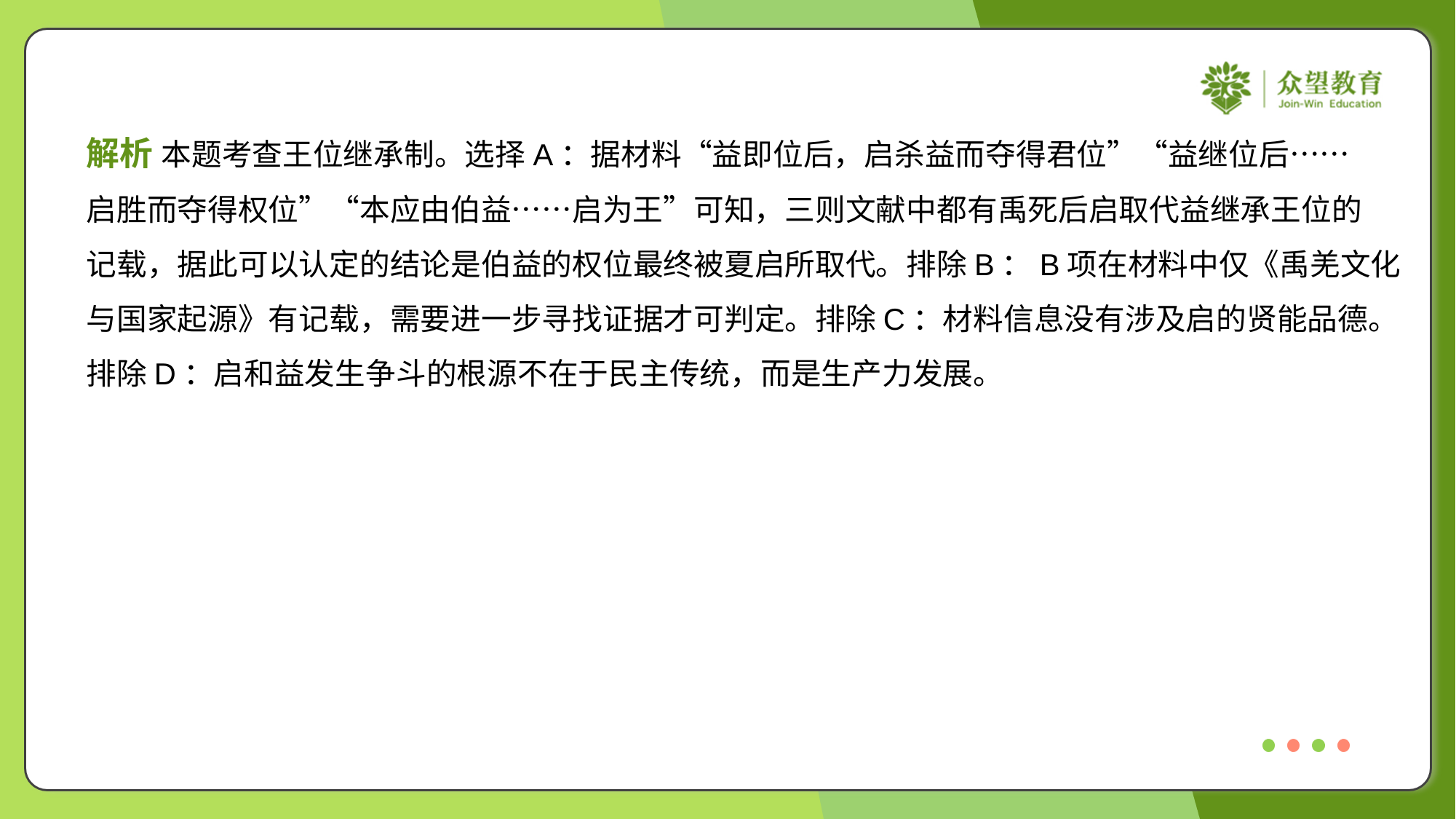

解析 本题考查王位继承制。选择A：据材料“益即位后，启杀益而夺得君位”“益继位后……
启胜而夺得权位”“本应由伯益……启为王”可知，三则文献中都有禹死后启取代益继承王位的
记载，据此可以认定的结论是伯益的权位最终被夏启所取代。排除B：B项在材料中仅《禹羌文化
与国家起源》有记载，需要进一步寻找证据才可判定。排除C：材料信息没有涉及启的贤能品德。
排除D：启和益发生争斗的根源不在于民主传统，而是生产力发展。